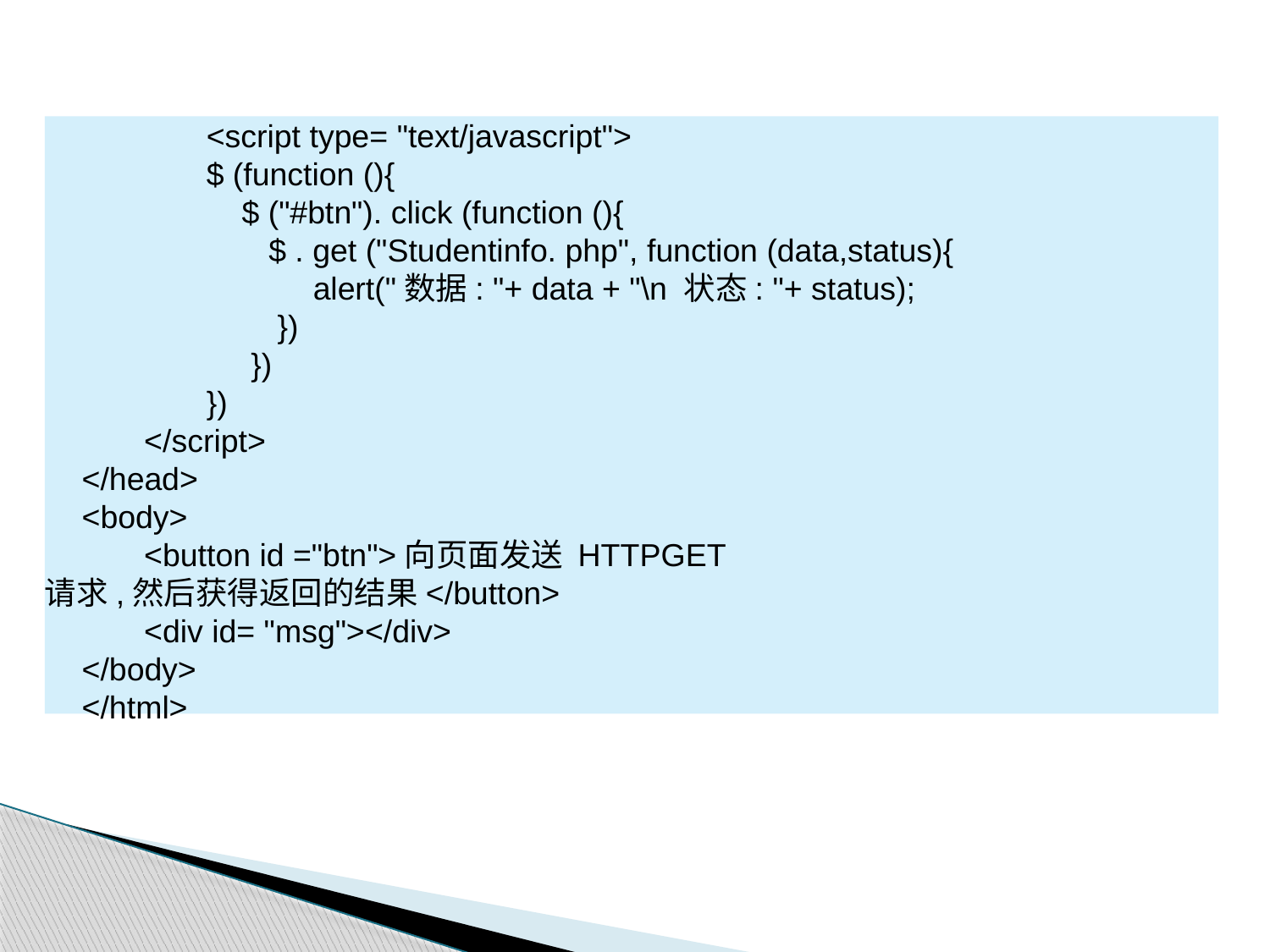

<script type= "text/javascript">
              $ (function (){
                  $ ("#btn"). click (function (){
                     $ . get ("Studentinfo. php", function (data,status){
                          alert("数据: "+ data + "\n 状态: "+ status);
                      })
                   })
              })
       </script>
</head>
<body>
       <button id ="btn">向页面发送 HTTPGET 请求,然后获得返回的结果</button>
       <div id= "msg"></div>
</body>
</html>